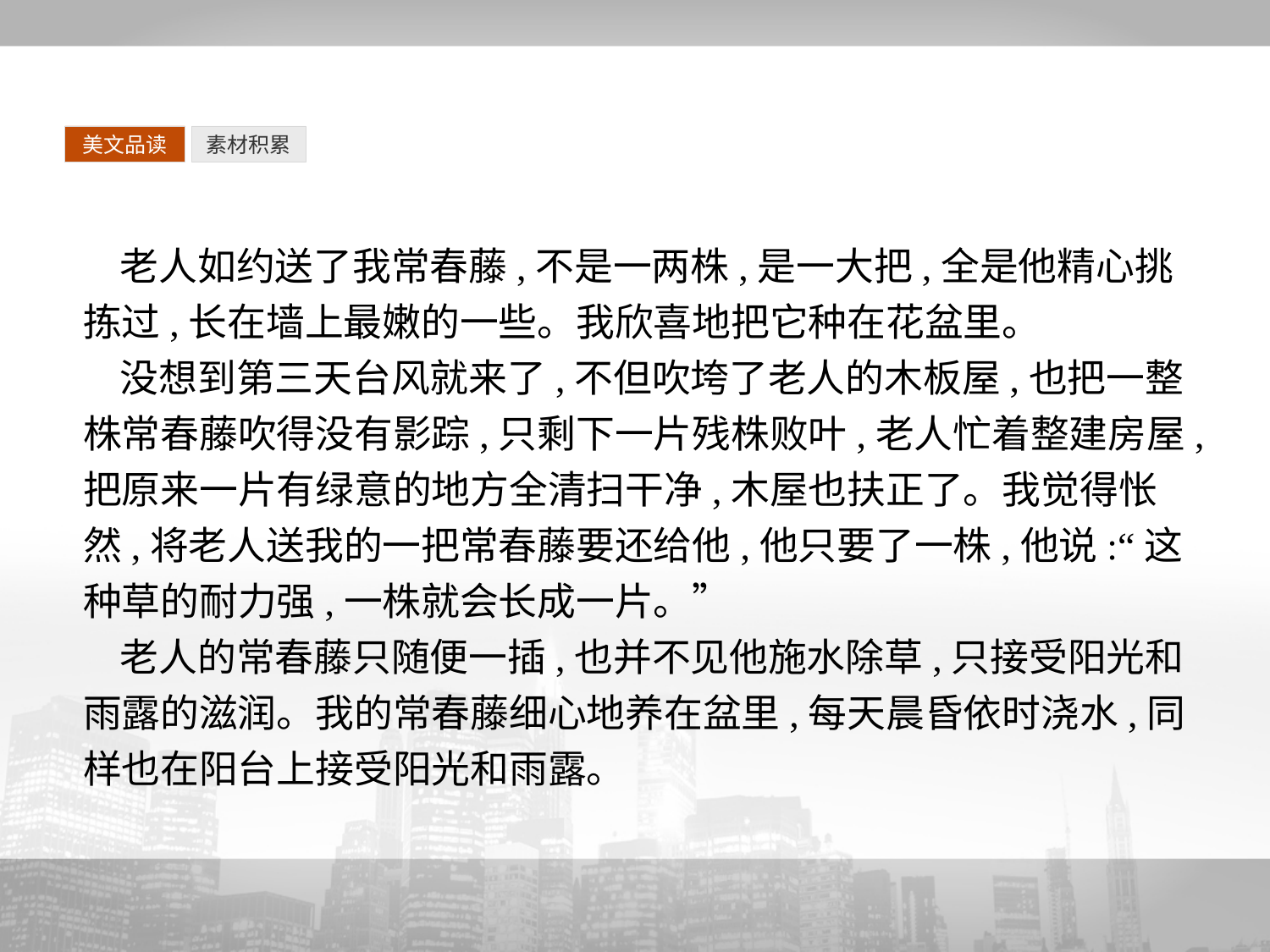

美文品读
素材积累
老人如约送了我常春藤,不是一两株,是一大把,全是他精心挑拣过,长在墙上最嫩的一些。我欣喜地把它种在花盆里。
没想到第三天台风就来了,不但吹垮了老人的木板屋,也把一整株常春藤吹得没有影踪,只剩下一片残株败叶,老人忙着整建房屋,把原来一片有绿意的地方全清扫干净,木屋也扶正了。我觉得怅然,将老人送我的一把常春藤要还给他,他只要了一株,他说:“这种草的耐力强,一株就会长成一片。”
老人的常春藤只随便一插,也并不见他施水除草,只接受阳光和雨露的滋润。我的常春藤细心地养在盆里,每天晨昏依时浇水,同样也在阳台上接受阳光和雨露。